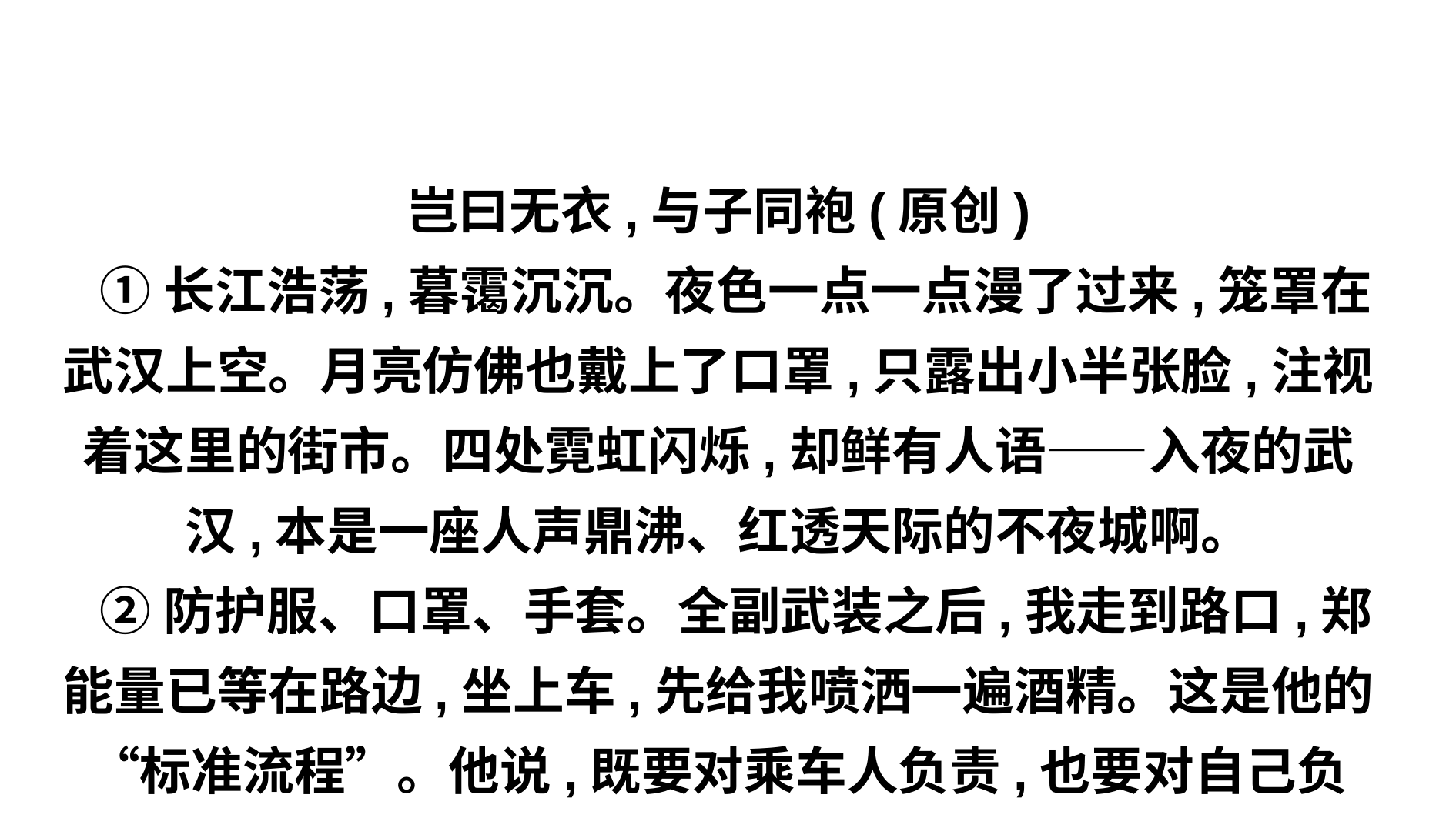

文学类文本阅读
岂曰无衣,与子同袍(原创)
   ①长江浩荡,暮霭沉沉。夜色一点一点漫了过来,笼罩在武汉上空。月亮仿佛也戴上了口罩,只露出小半张脸,注视着这里的街市。四处霓虹闪烁,却鲜有人语——入夜的武汉,本是一座人声鼎沸、红透天际的不夜城啊。
   ②防护服、口罩、手套。全副武装之后,我走到路口,郑能量已等在路边,坐上车,先给我喷洒一遍酒精。这是他的“标准流程”。他说,既要对乘车人负责,也要对自己负责。